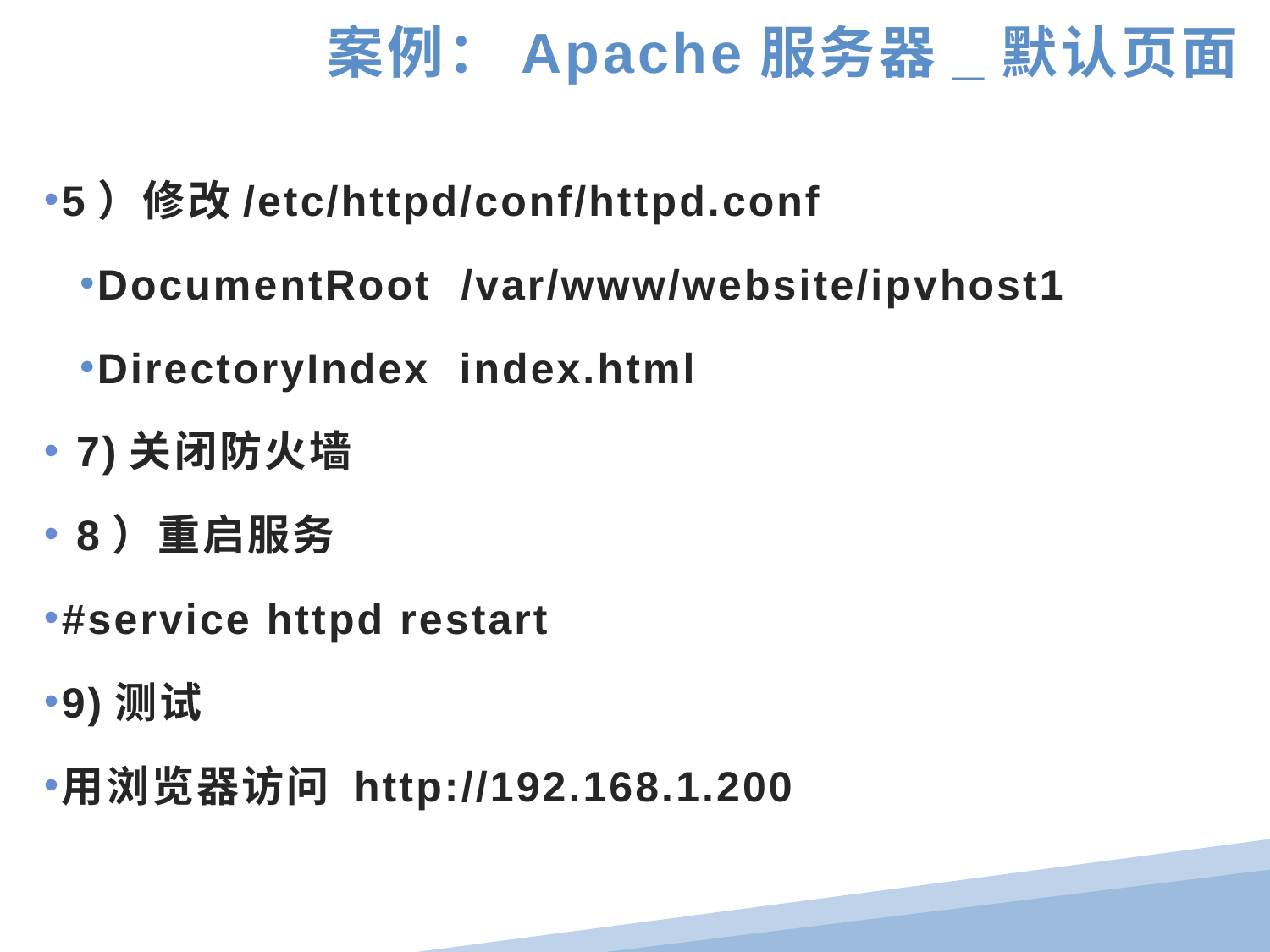

案例：Apache服务器_默认页面
5）修改/etc/httpd/conf/httpd.conf
DocumentRoot  /var/www/website/ipvhost1
DirectoryIndex  index.html
 7)关闭防火墙
 8）重启服务
#service httpd restart
9)测试
用浏览器访问 http://192.168.1.200